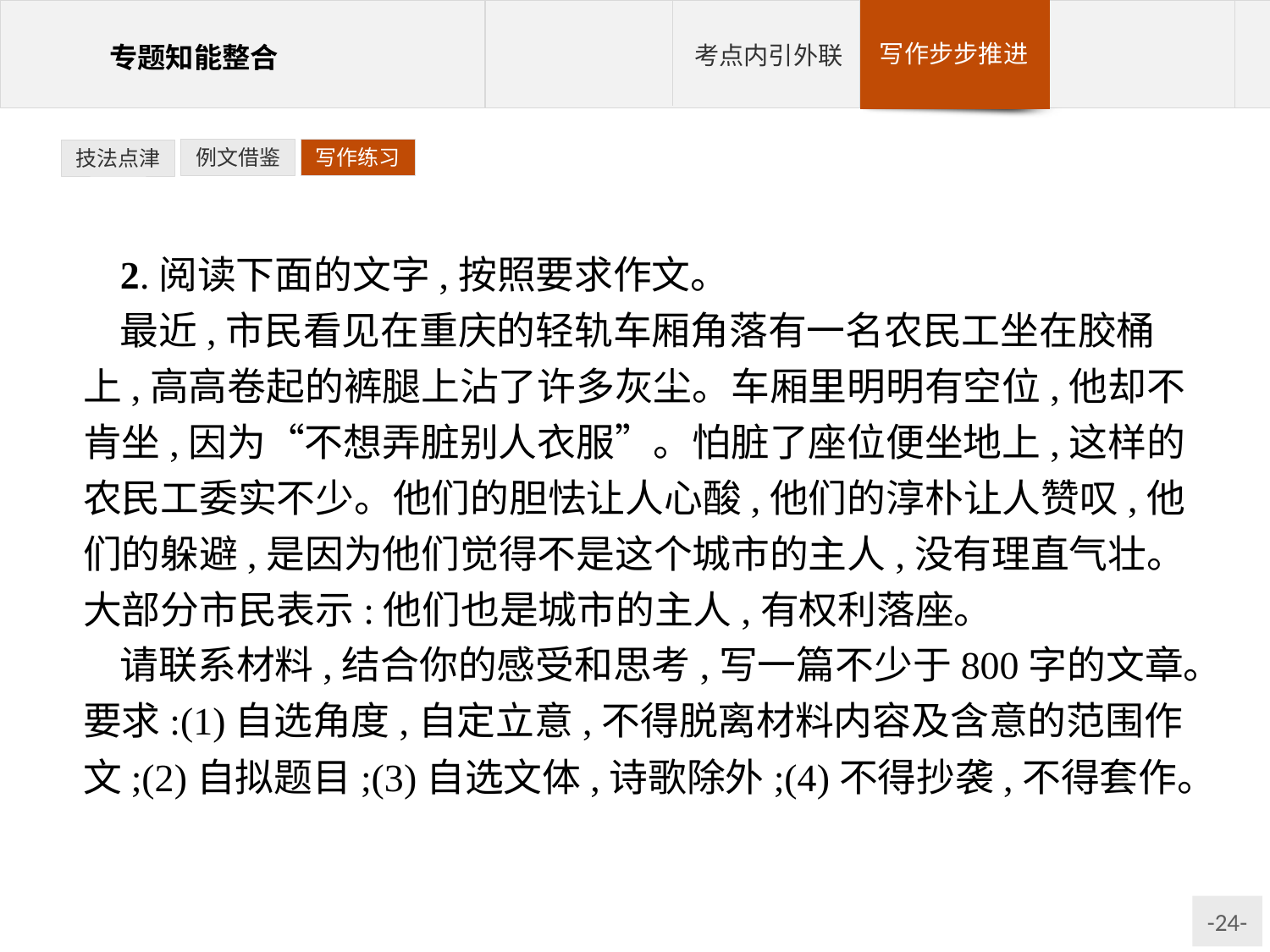

例文借鉴
写作练习
技法点津
2.阅读下面的文字,按照要求作文。
最近,市民看见在重庆的轻轨车厢角落有一名农民工坐在胶桶上,高高卷起的裤腿上沾了许多灰尘。车厢里明明有空位,他却不肯坐,因为“不想弄脏别人衣服”。怕脏了座位便坐地上,这样的农民工委实不少。他们的胆怯让人心酸,他们的淳朴让人赞叹,他们的躲避,是因为他们觉得不是这个城市的主人,没有理直气壮。大部分市民表示:他们也是城市的主人,有权利落座。
请联系材料,结合你的感受和思考,写一篇不少于800字的文章。要求:(1)自选角度,自定立意,不得脱离材料内容及含意的范围作文;(2)自拟题目;(3)自选文体,诗歌除外;(4)不得抄袭,不得套作。